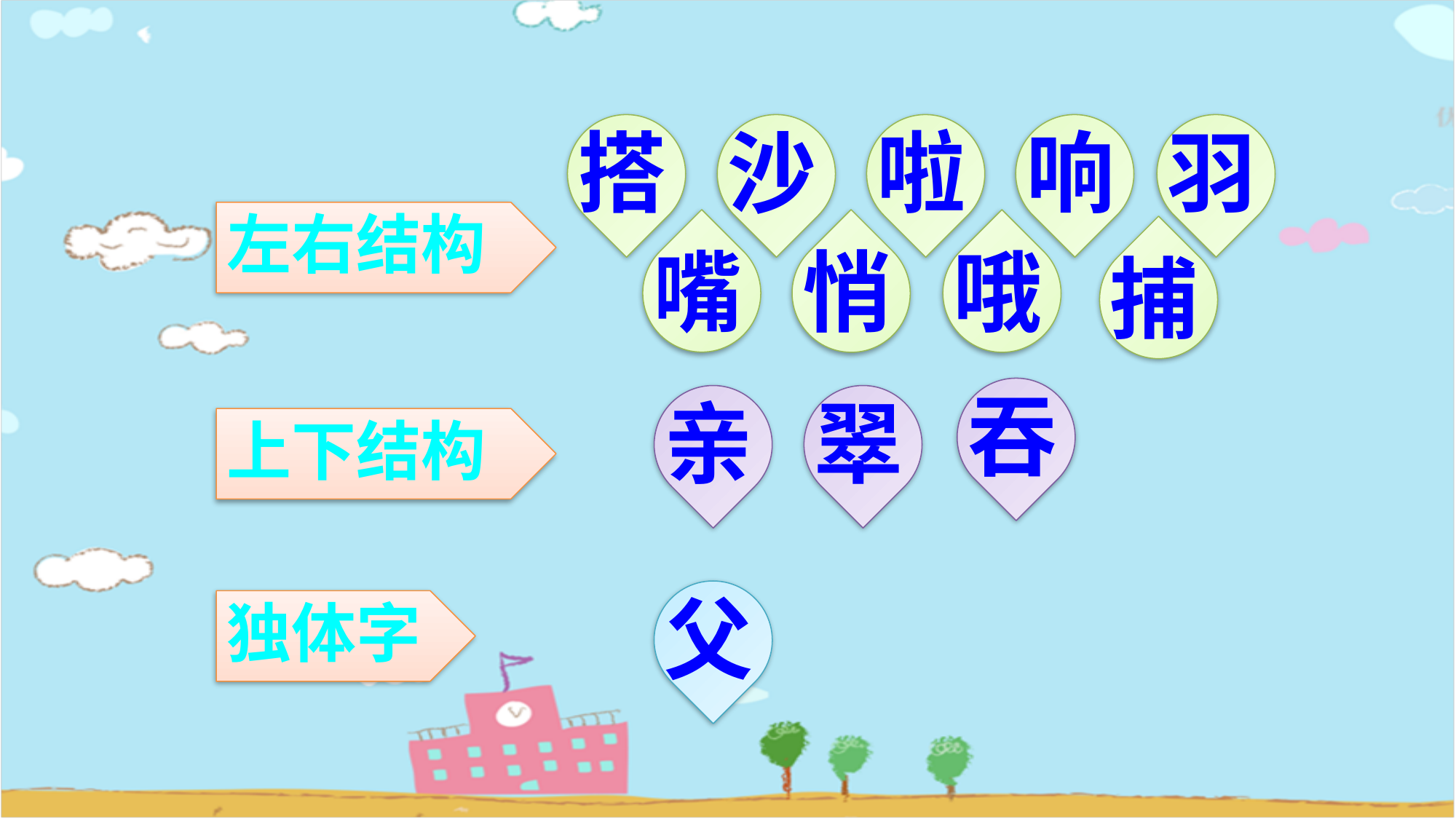

搭

沙

啦

响

羽

左右结构

悄

哦

嘴

捕

吞

亲

翠

上下结构

父

独体字